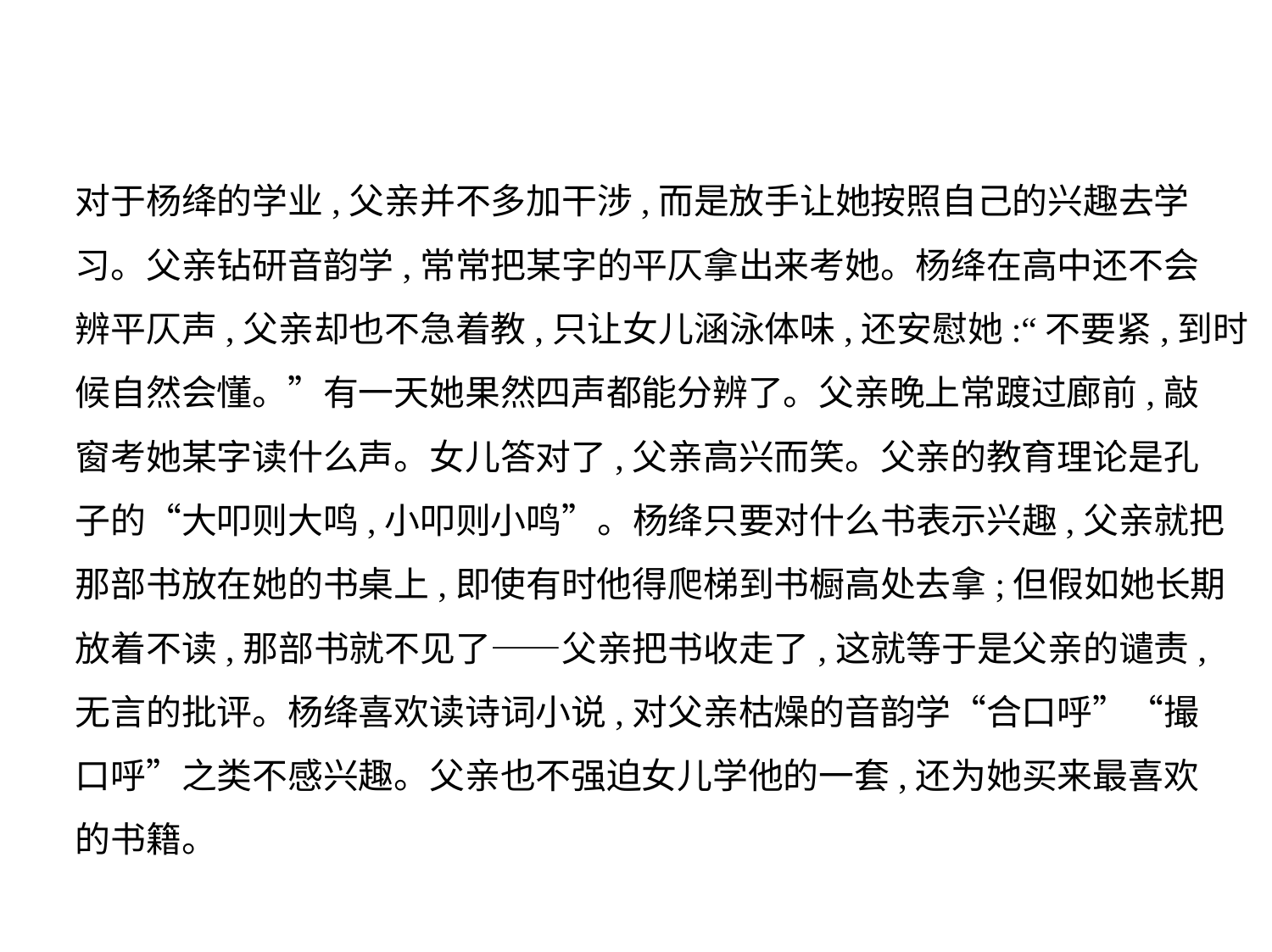

对于杨绛的学业,父亲并不多加干涉,而是放手让她按照自己的兴趣去学
习。父亲钻研音韵学,常常把某字的平仄拿出来考她。杨绛在高中还不会
辨平仄声,父亲却也不急着教,只让女儿涵泳体味,还安慰她:“不要紧,到时
候自然会懂。”有一天她果然四声都能分辨了。父亲晚上常踱过廊前,敲
窗考她某字读什么声。女儿答对了,父亲高兴而笑。父亲的教育理论是孔
子的“大叩则大鸣,小叩则小鸣”。杨绛只要对什么书表示兴趣,父亲就把
那部书放在她的书桌上,即使有时他得爬梯到书橱高处去拿;但假如她长期
放着不读,那部书就不见了——父亲把书收走了,这就等于是父亲的谴责,
无言的批评。杨绛喜欢读诗词小说,对父亲枯燥的音韵学“合口呼”“撮
口呼”之类不感兴趣。父亲也不强迫女儿学他的一套,还为她买来最喜欢
的书籍。